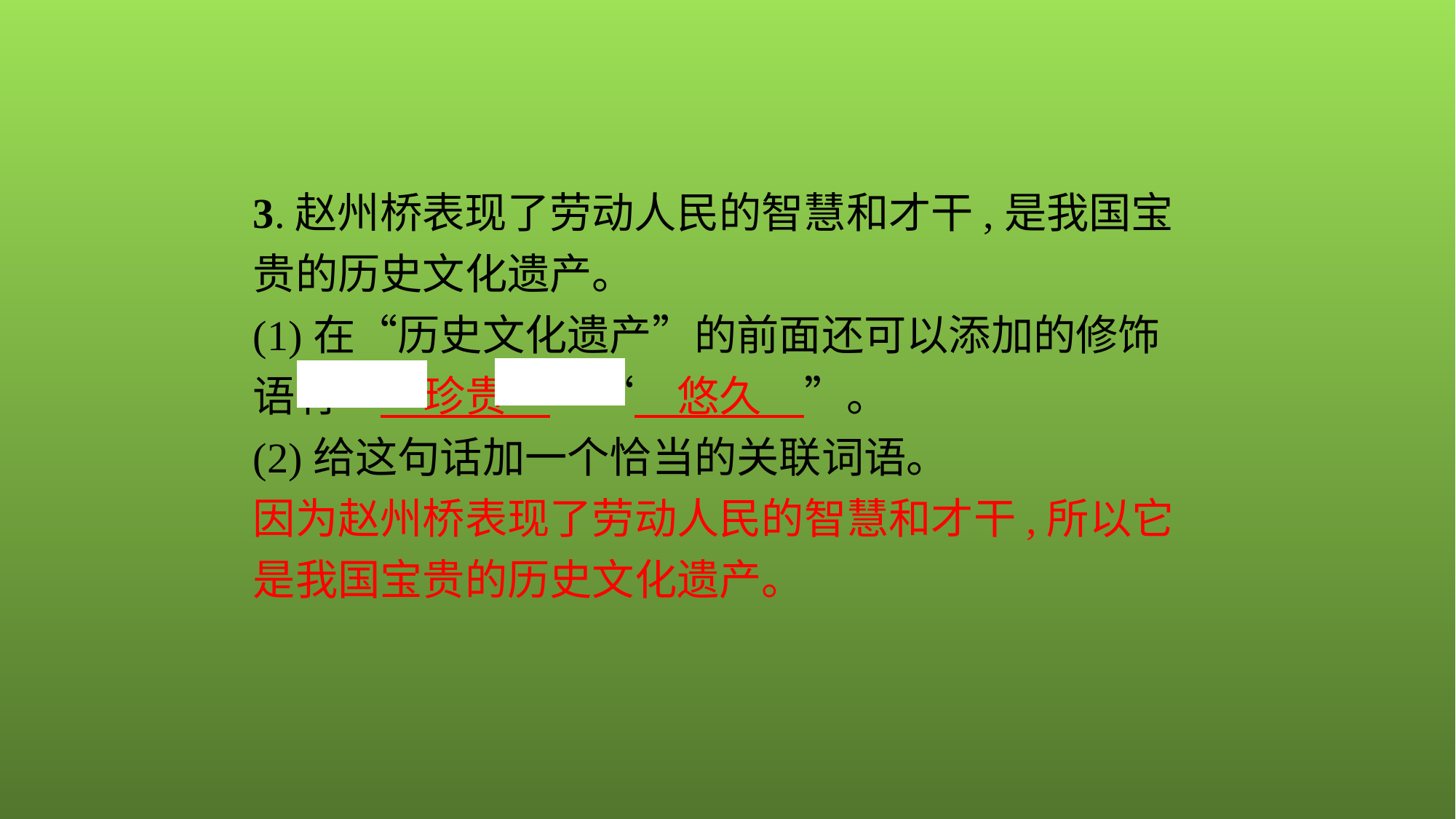

3.赵州桥表现了劳动人民的智慧和才干,是我国宝贵的历史文化遗产。
(1)在“历史文化遗产”的前面还可以添加的修饰语有“　珍贵　”“　悠久　”。
(2)给这句话加一个恰当的关联词语。
因为赵州桥表现了劳动人民的智慧和才干,所以它是我国宝贵的历史文化遗产。